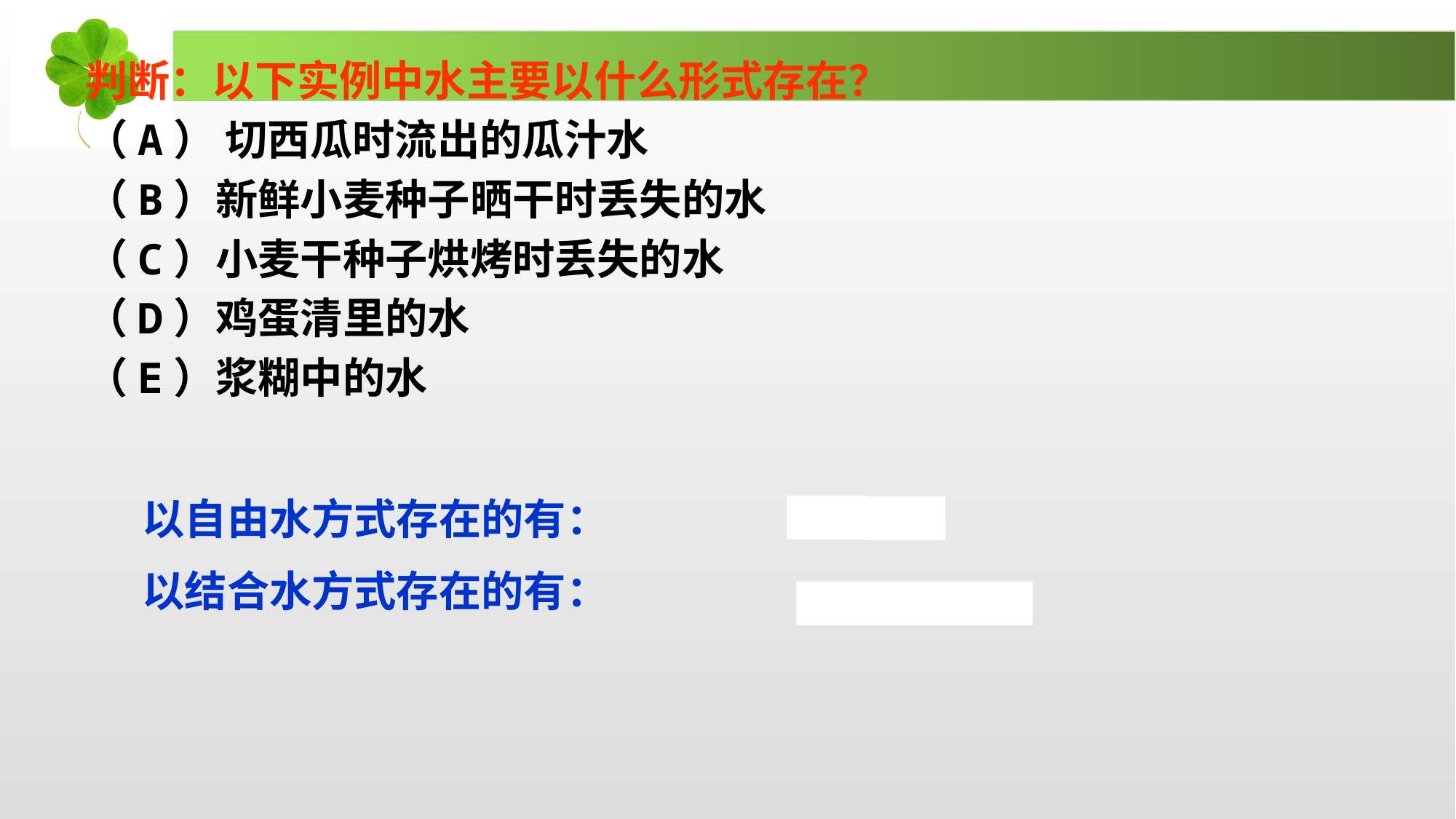

判断：以下实例中水主要以什么形式存在？
（A） 切西瓜时流出的瓜汁水
（B）新鲜小麦种子晒干时丢失的水
（C）小麦干种子烘烤时丢失的水
（D）鸡蛋清里的水
（E）浆糊中的水
A　B
C　D    E
以自由水方式存在的有：
以结合水方式存在的有：